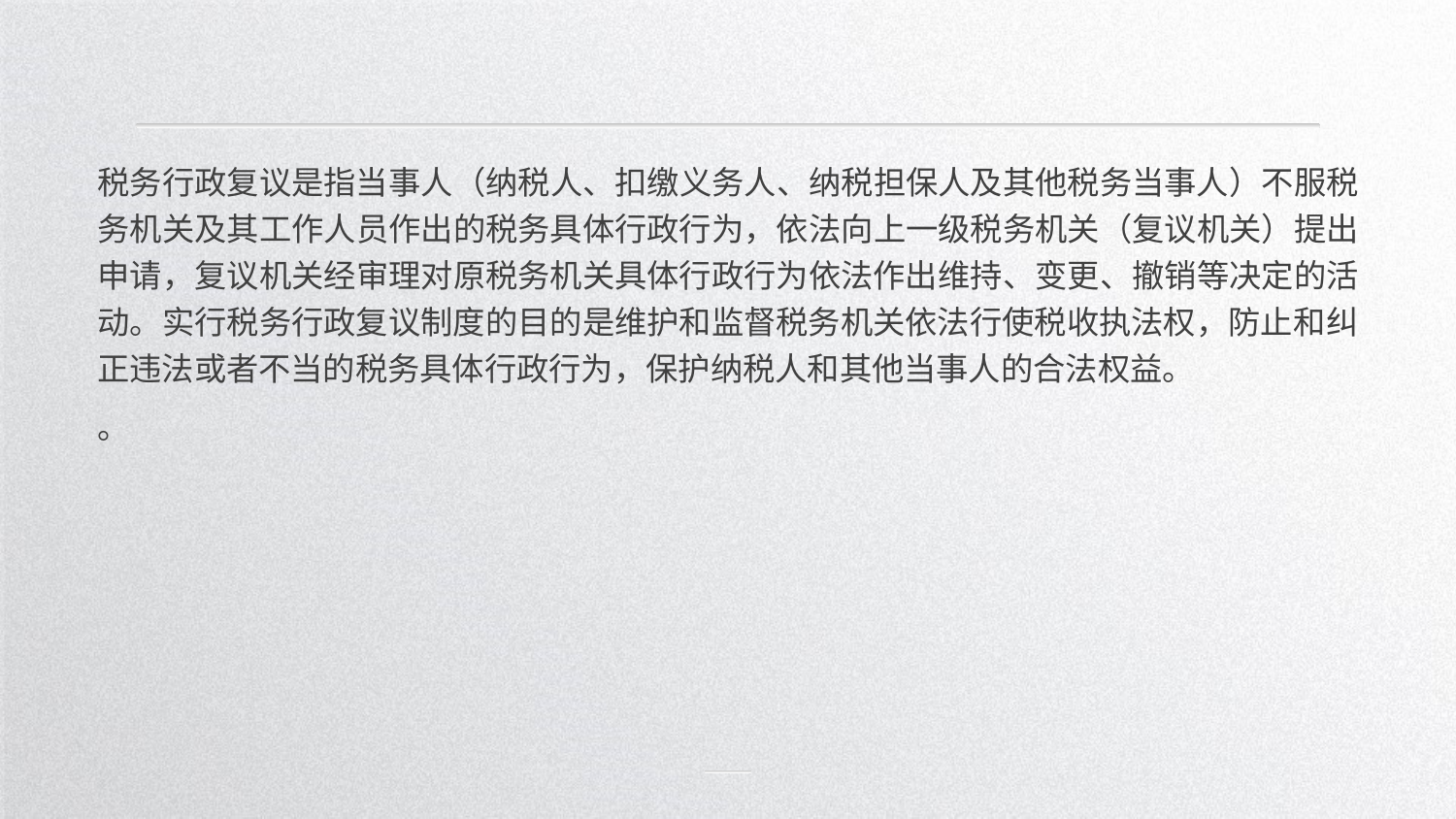

税务行政复议是指当事人（纳税人、扣缴义务人、纳税担保人及其他税务当事人）不服税务机关及其工作人员作出的税务具体行政行为，依法向上一级税务机关（复议机关）提出申请，复议机关经审理对原税务机关具体行政行为依法作出维持、变更、撤销等决定的活动。实行税务行政复议制度的目的是维护和监督税务机关依法行使税收执法权，防止和纠正违法或者不当的税务具体行政行为，保护纳税人和其他当事人的合法权益。
。